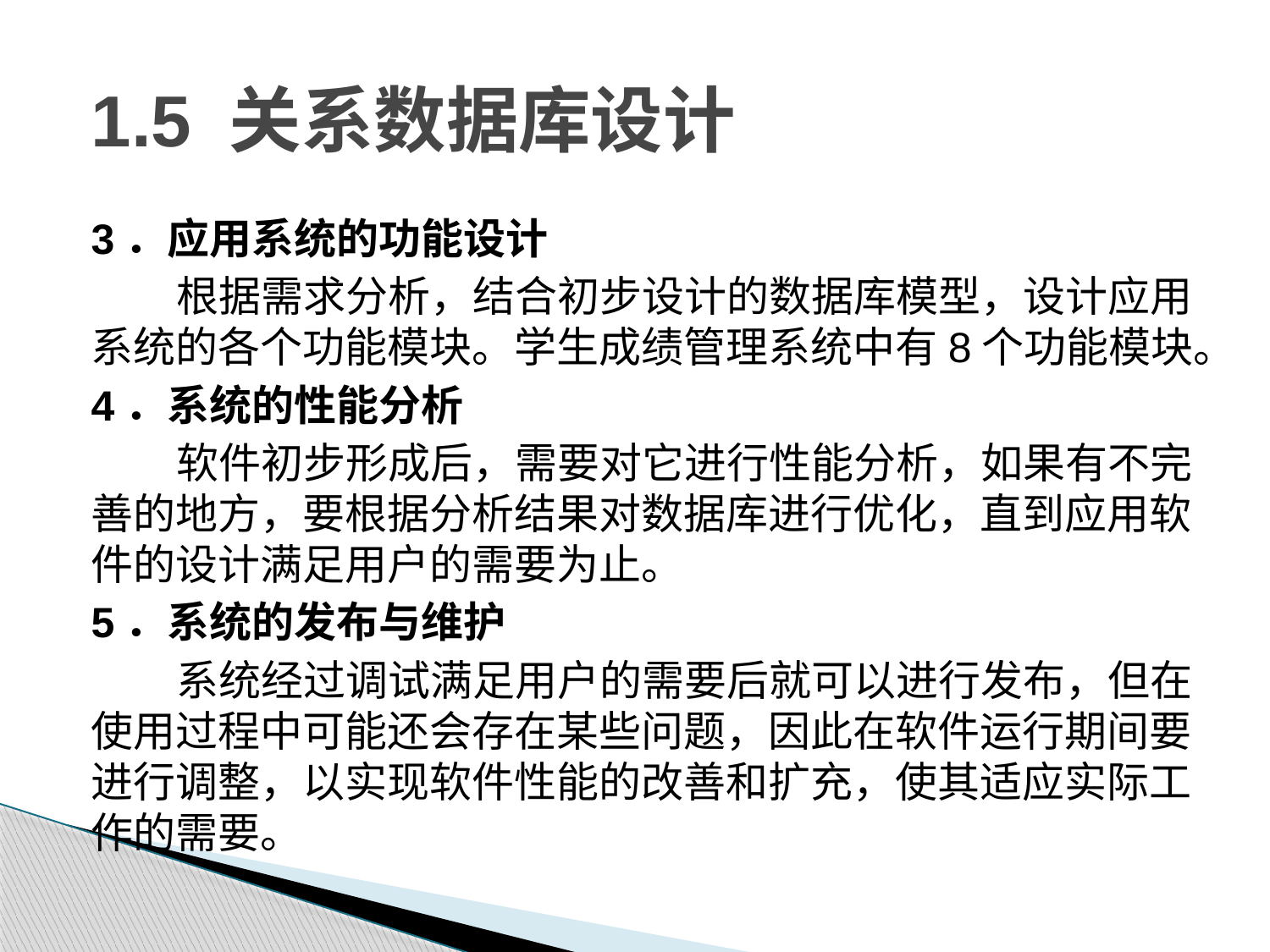

# 1.5 关系数据库设计
3．应用系统的功能设计
根据需求分析，结合初步设计的数据库模型，设计应用系统的各个功能模块。学生成绩管理系统中有8个功能模块。
4．系统的性能分析
软件初步形成后，需要对它进行性能分析，如果有不完善的地方，要根据分析结果对数据库进行优化，直到应用软件的设计满足用户的需要为止。
5．系统的发布与维护
系统经过调试满足用户的需要后就可以进行发布，但在使用过程中可能还会存在某些问题，因此在软件运行期间要进行调整，以实现软件性能的改善和扩充，使其适应实际工作的需要。